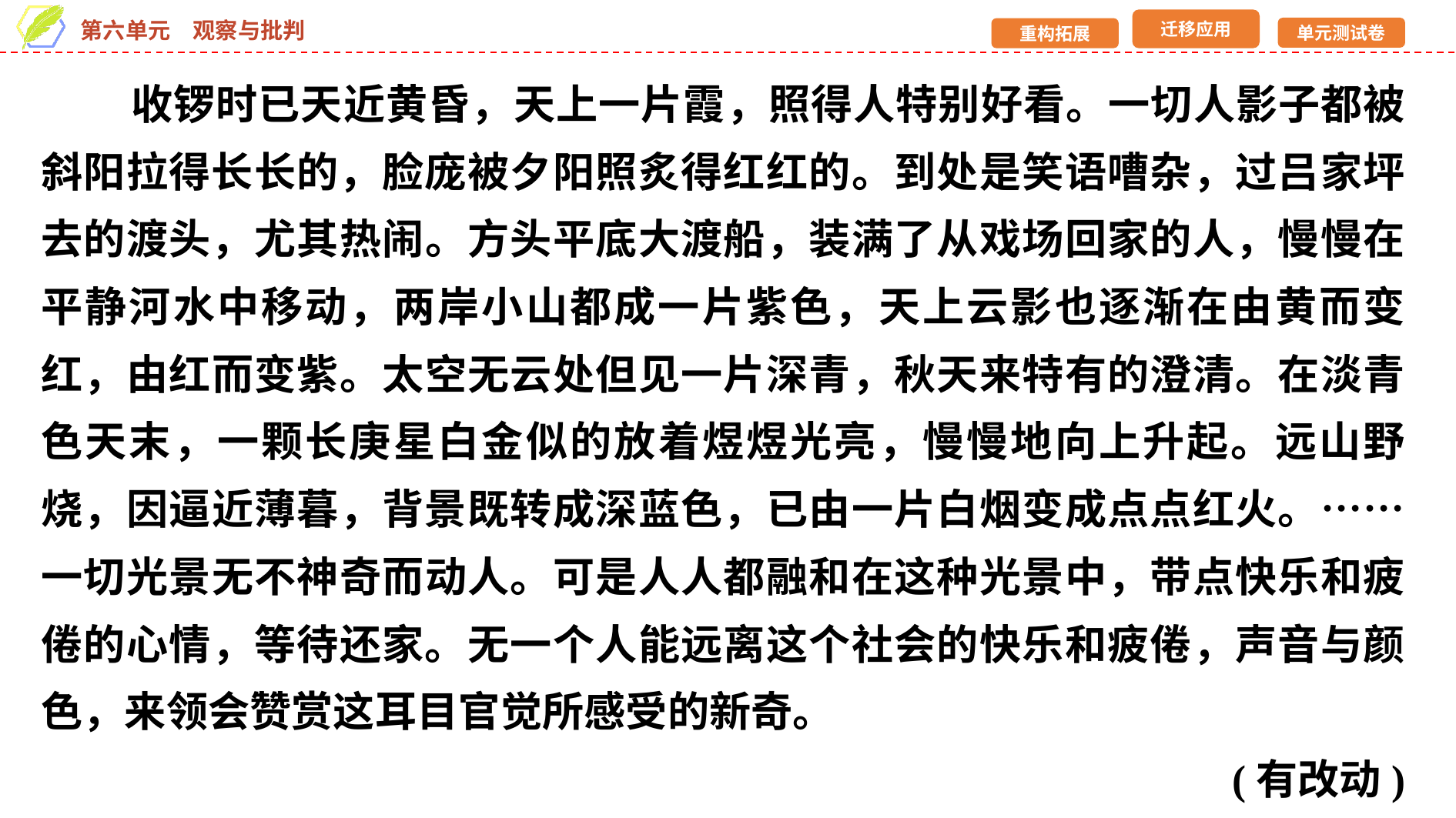

收锣时已天近黄昏，天上一片霞，照得人特别好看。一切人影子都被斜阳拉得长长的，脸庞被夕阳照炙得红红的。到处是笑语嘈杂，过吕家坪去的渡头，尤其热闹。方头平底大渡船，装满了从戏场回家的人，慢慢在平静河水中移动，两岸小山都成一片紫色，天上云影也逐渐在由黄而变红，由红而变紫。太空无云处但见一片深青，秋天来特有的澄清。在淡青色天末，一颗长庚星白金似的放着煜煜光亮，慢慢地向上升起。远山野烧，因逼近薄暮，背景既转成深蓝色，已由一片白烟变成点点红火。……一切光景无不神奇而动人。可是人人都融和在这种光景中，带点快乐和疲倦的心情，等待还家。无一个人能远离这个社会的快乐和疲倦，声音与颜色，来领会赞赏这耳目官觉所感受的新奇。
(有改动)